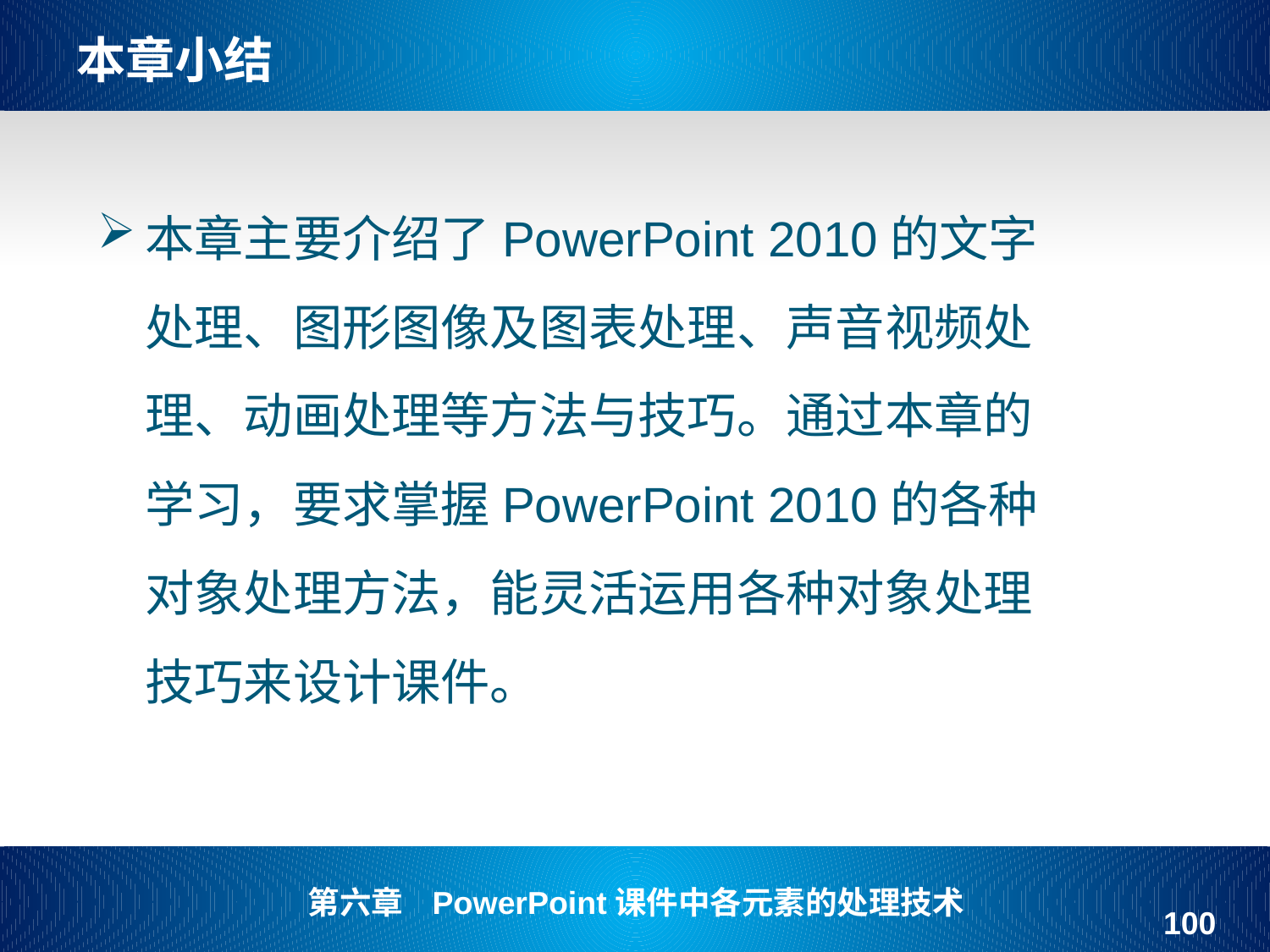

# 本章小结
本章主要介绍了PowerPoint 2010的文字处理、图形图像及图表处理、声音视频处理、动画处理等方法与技巧。通过本章的学习，要求掌握PowerPoint 2010的各种对象处理方法，能灵活运用各种对象处理技巧来设计课件。

100